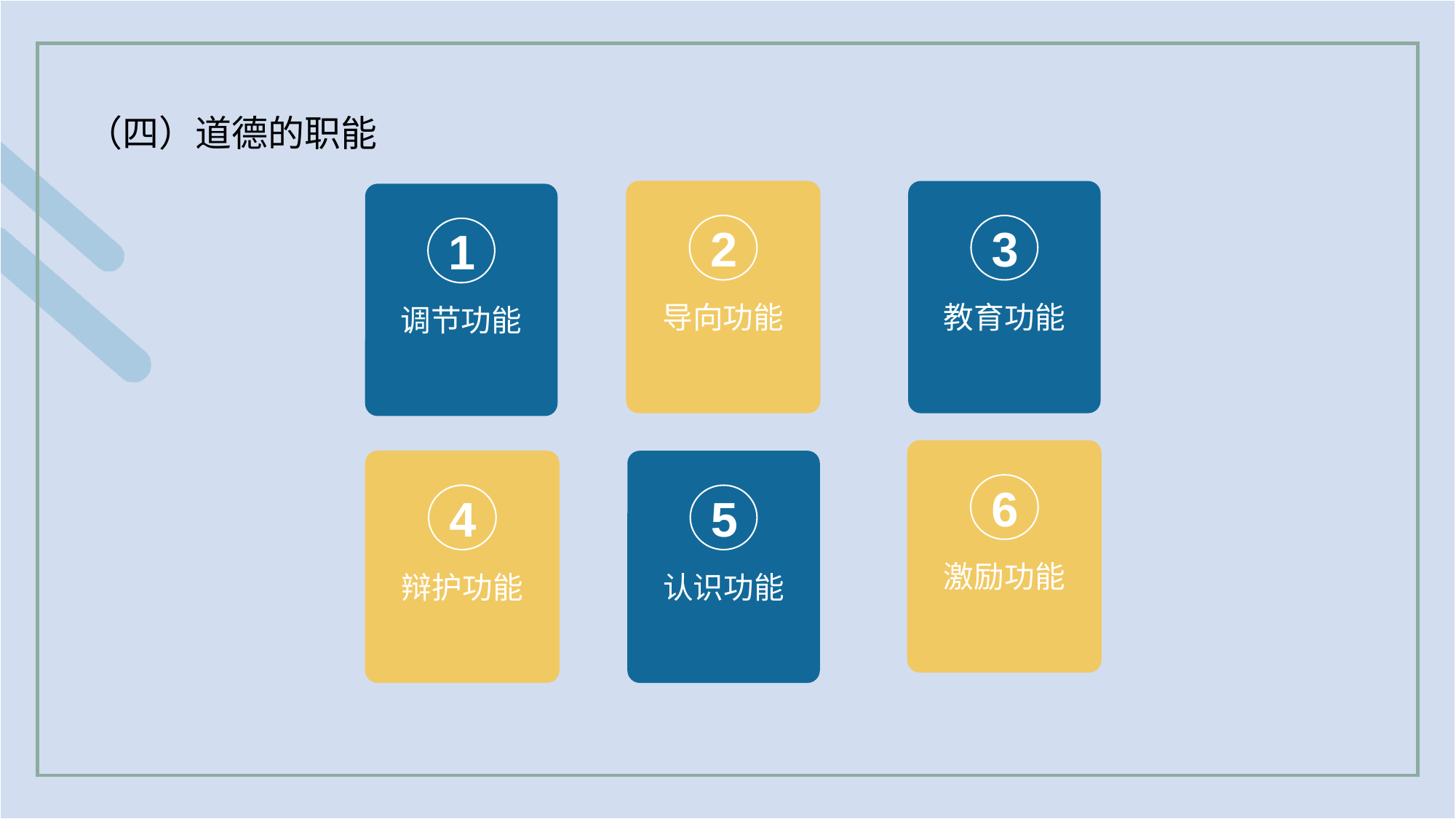

（四）道德的职能

2
导向功能

3
教育功能

1
调节功能

6
激励功能

4
辩护功能

5
认识功能